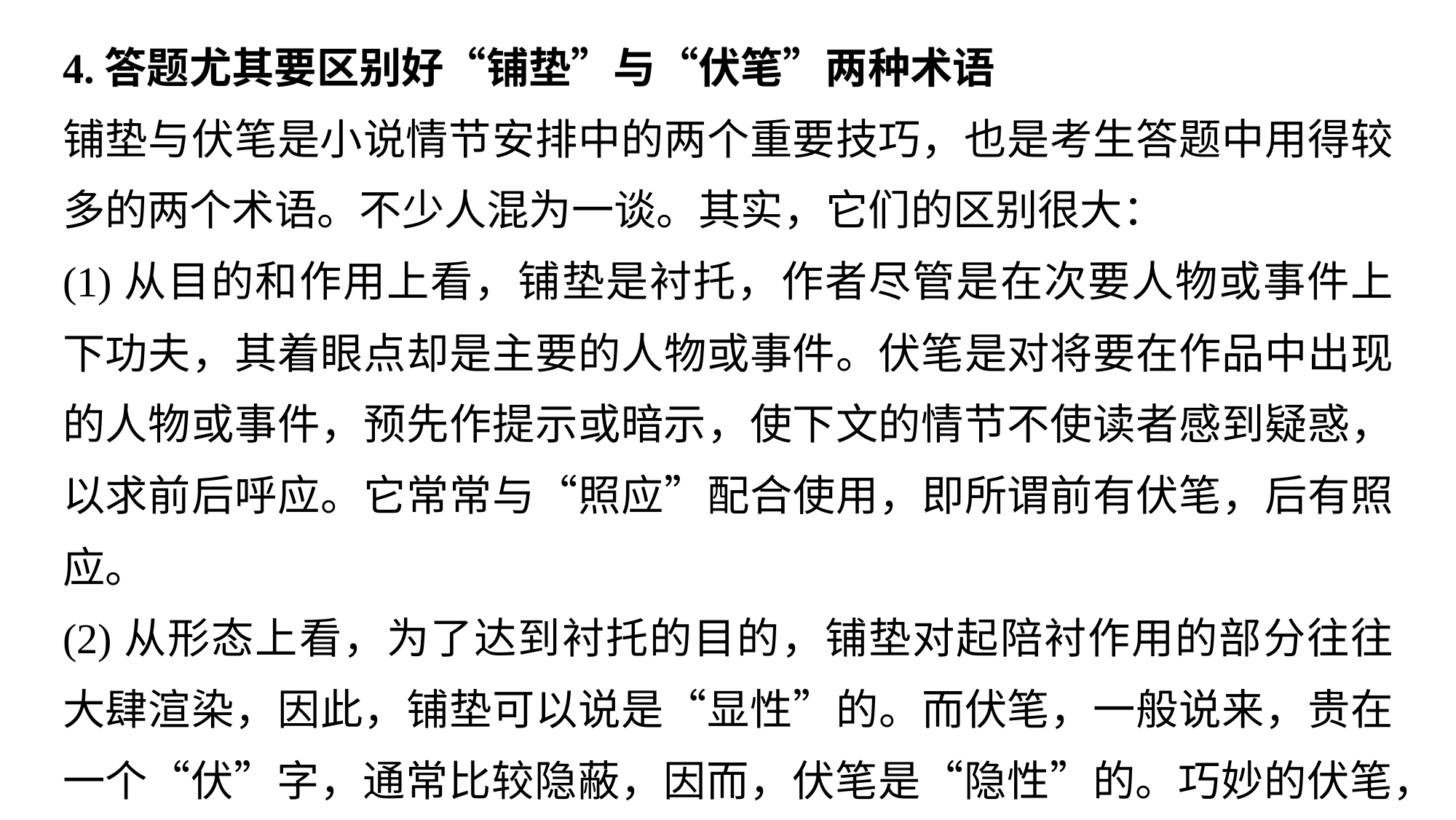

4.答题尤其要区别好“铺垫”与“伏笔”两种术语
铺垫与伏笔是小说情节安排中的两个重要技巧，也是考生答题中用得较多的两个术语。不少人混为一谈。其实，它们的区别很大：
(1)从目的和作用上看，铺垫是衬托，作者尽管是在次要人物或事件上下功夫，其着眼点却是主要的人物或事件。伏笔是对将要在作品中出现的人物或事件，预先作提示或暗示，使下文的情节不使读者感到疑惑，以求前后呼应。它常常与“照应”配合使用，即所谓前有伏笔，后有照应。
(2)从形态上看，为了达到衬托的目的，铺垫对起陪衬作用的部分往往大肆渲染，因此，铺垫可以说是“显性”的。而伏笔，一般说来，贵在一个“伏”字，通常比较隐蔽，因而，伏笔是“隐性”的。巧妙的伏笔，在没有看到“照应”之前，貌似“闲笔”。